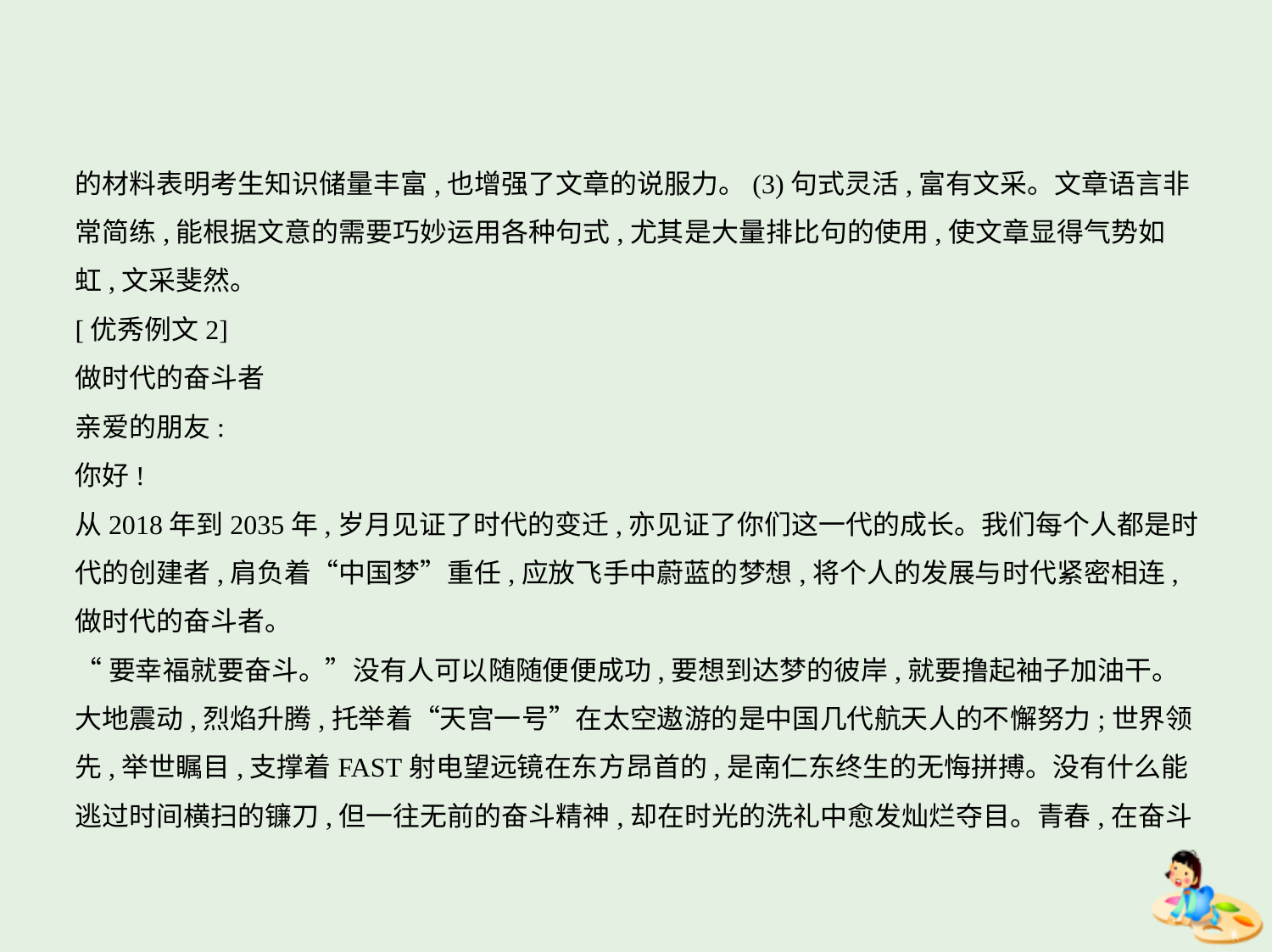

的材料表明考生知识储量丰富,也增强了文章的说服力。(3)句式灵活,富有文采。文章语言非
常简练,能根据文意的需要巧妙运用各种句式,尤其是大量排比句的使用,使文章显得气势如
虹,文采斐然。
[优秀例文2]
做时代的奋斗者
亲爱的朋友:
你好!
从2018年到2035年,岁月见证了时代的变迁,亦见证了你们这一代的成长。我们每个人都是时
代的创建者,肩负着“中国梦”重任,应放飞手中蔚蓝的梦想,将个人的发展与时代紧密相连,
做时代的奋斗者。
“要幸福就要奋斗。”没有人可以随随便便成功,要想到达梦的彼岸,就要撸起袖子加油干。
大地震动,烈焰升腾,托举着“天宫一号”在太空遨游的是中国几代航天人的不懈努力;世界领
先,举世瞩目,支撑着FAST射电望远镜在东方昂首的,是南仁东终生的无悔拼搏。没有什么能
逃过时间横扫的镰刀,但一往无前的奋斗精神,却在时光的洗礼中愈发灿烂夺目。青春,在奋斗